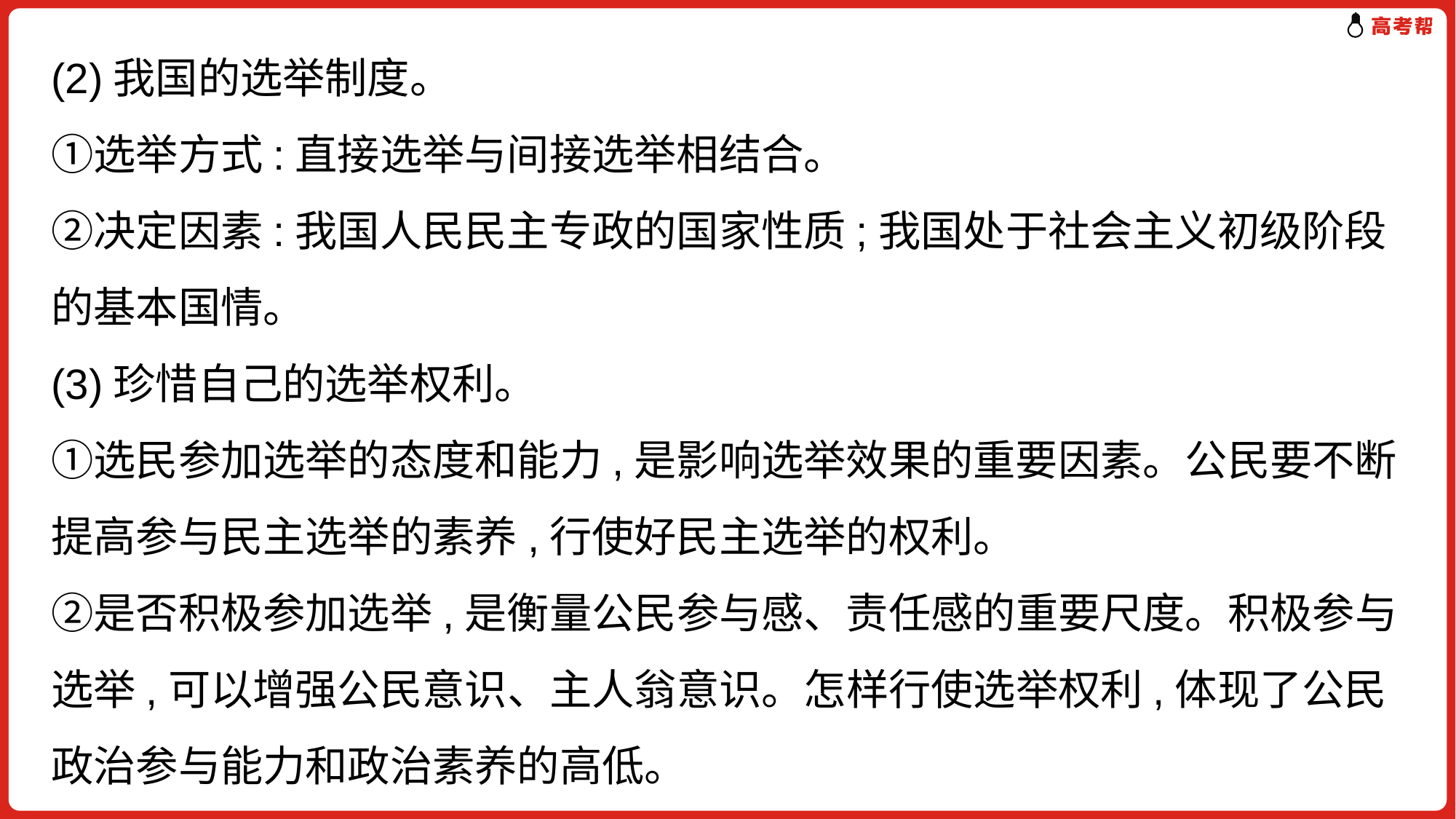

# (2)我国的选举制度。 ①选举方式:直接选举与间接选举相结合。 ②决定因素:我国人民民主专政的国家性质;我国处于社会主义初级阶段的基本国情。 (3)珍惜自己的选举权利。 ①选民参加选举的态度和能力,是影响选举效果的重要因素。公民要不断提高参与民主选举的素养,行使好民主选举的权利。 ②是否积极参加选举,是衡量公民参与感、责任感的重要尺度。积极参与选举,可以增强公民意识、主人翁意识。怎样行使选举权利,体现了公民政治参与能力和政治素养的高低。